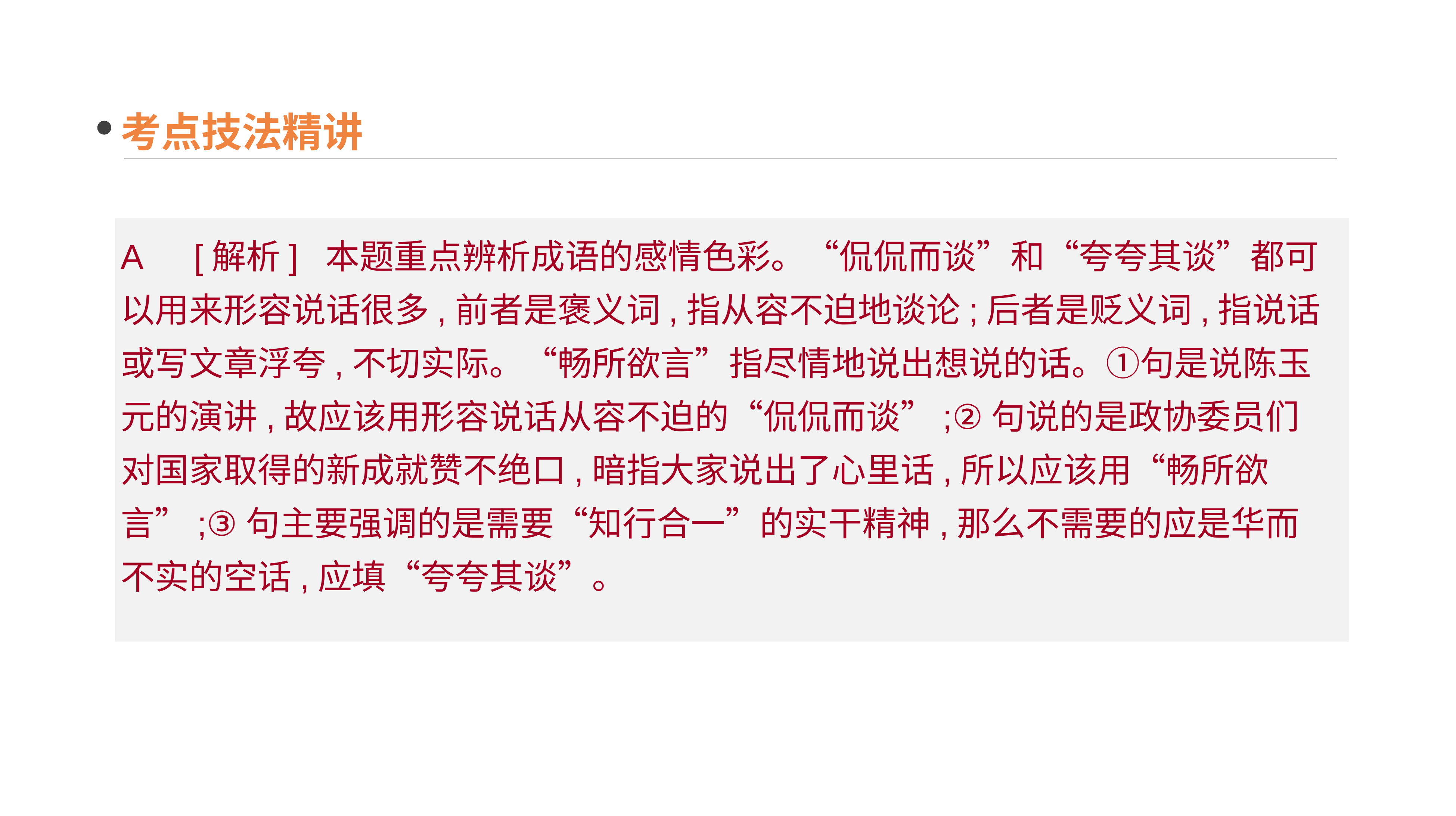

考点技法精讲

A　[解析]  本题重点辨析成语的感情色彩。“侃侃而谈”和“夸夸其谈”都可以用来形容说话很多,前者是褒义词,指从容不迫地谈论;后者是贬义词,指说话或写文章浮夸,不切实际。“畅所欲言”指尽情地说出想说的话。①句是说陈玉元的演讲,故应该用形容说话从容不迫的“侃侃而谈”;②句说的是政协委员们对国家取得的新成就赞不绝口,暗指大家说出了心里话,所以应该用“畅所欲言”;③句主要强调的是需要“知行合一”的实干精神,那么不需要的应是华而不实的空话,应填“夸夸其谈”。